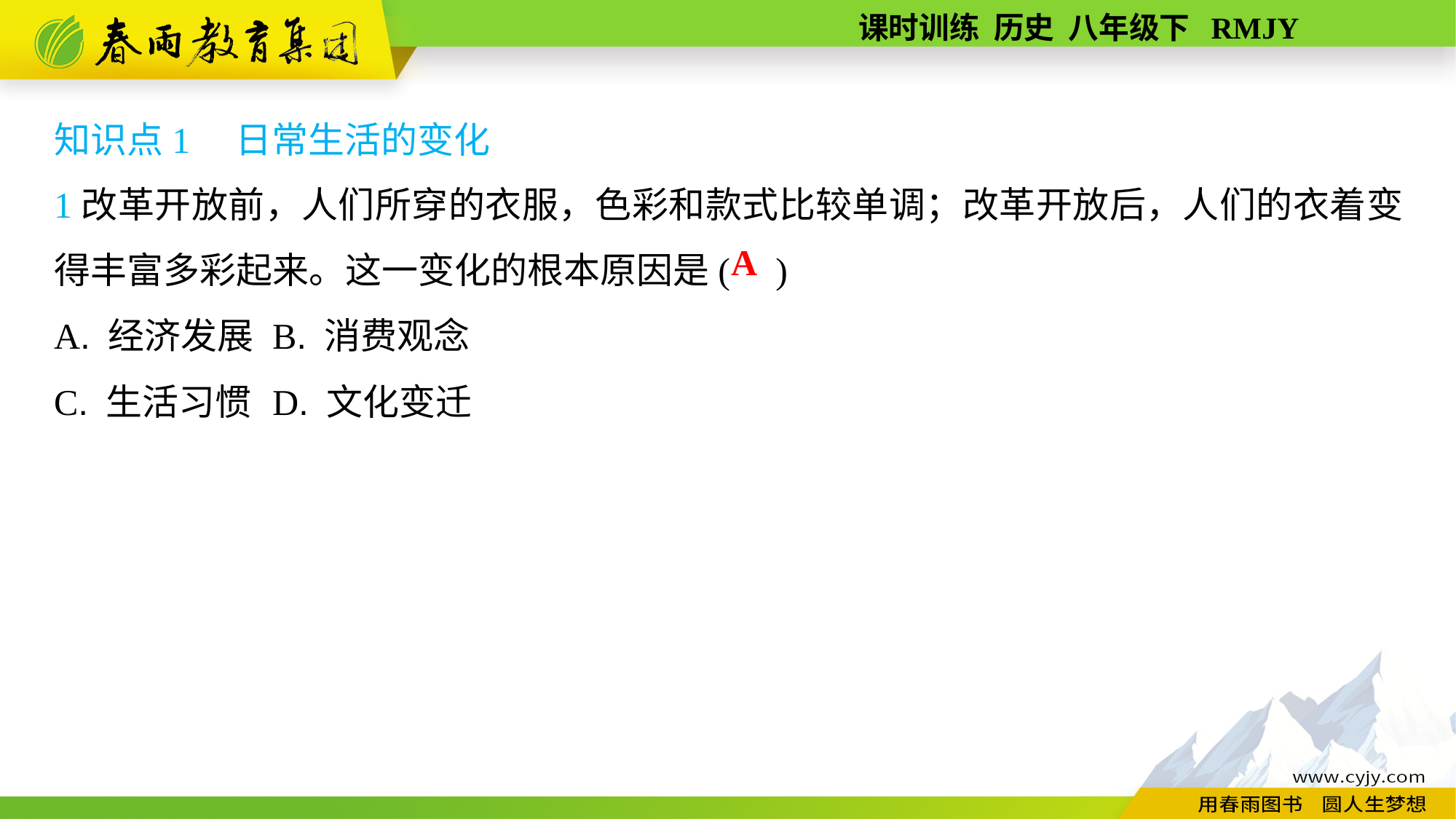

知识点1　日常生活的变化
1改革开放前，人们所穿的衣服，色彩和款式比较单调；改革开放后，人们的衣着变得丰富多彩起来。这一变化的根本原因是(     )
A. 经济发展	B. 消费观念
C. 生活习惯	D. 文化变迁
A